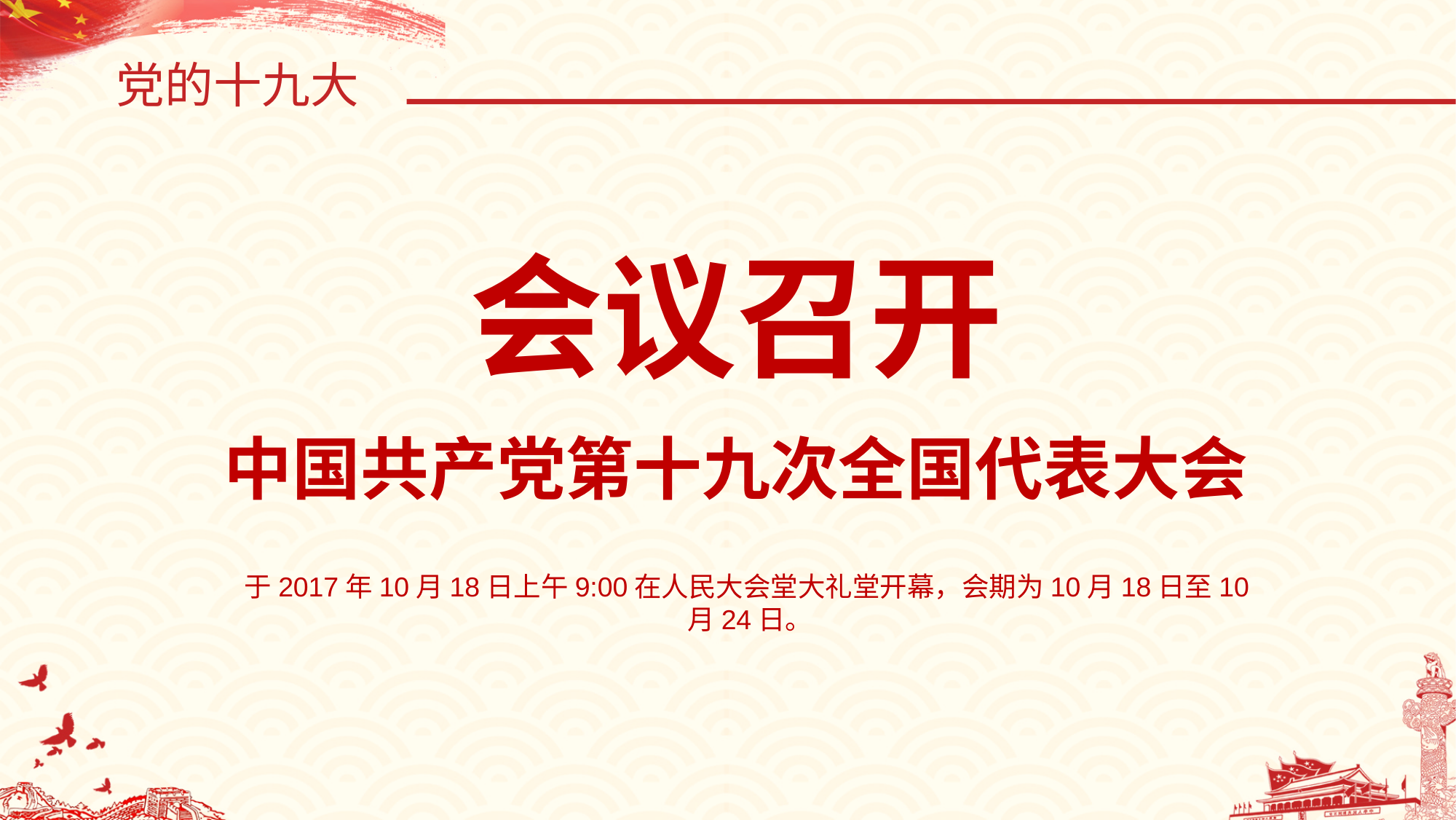

党的十九大

会议召开
中国共产党第十九次全国代表大会
于2017年10月18日上午9:00在人民大会堂大礼堂开幕，会期为10月18日至10月24日。